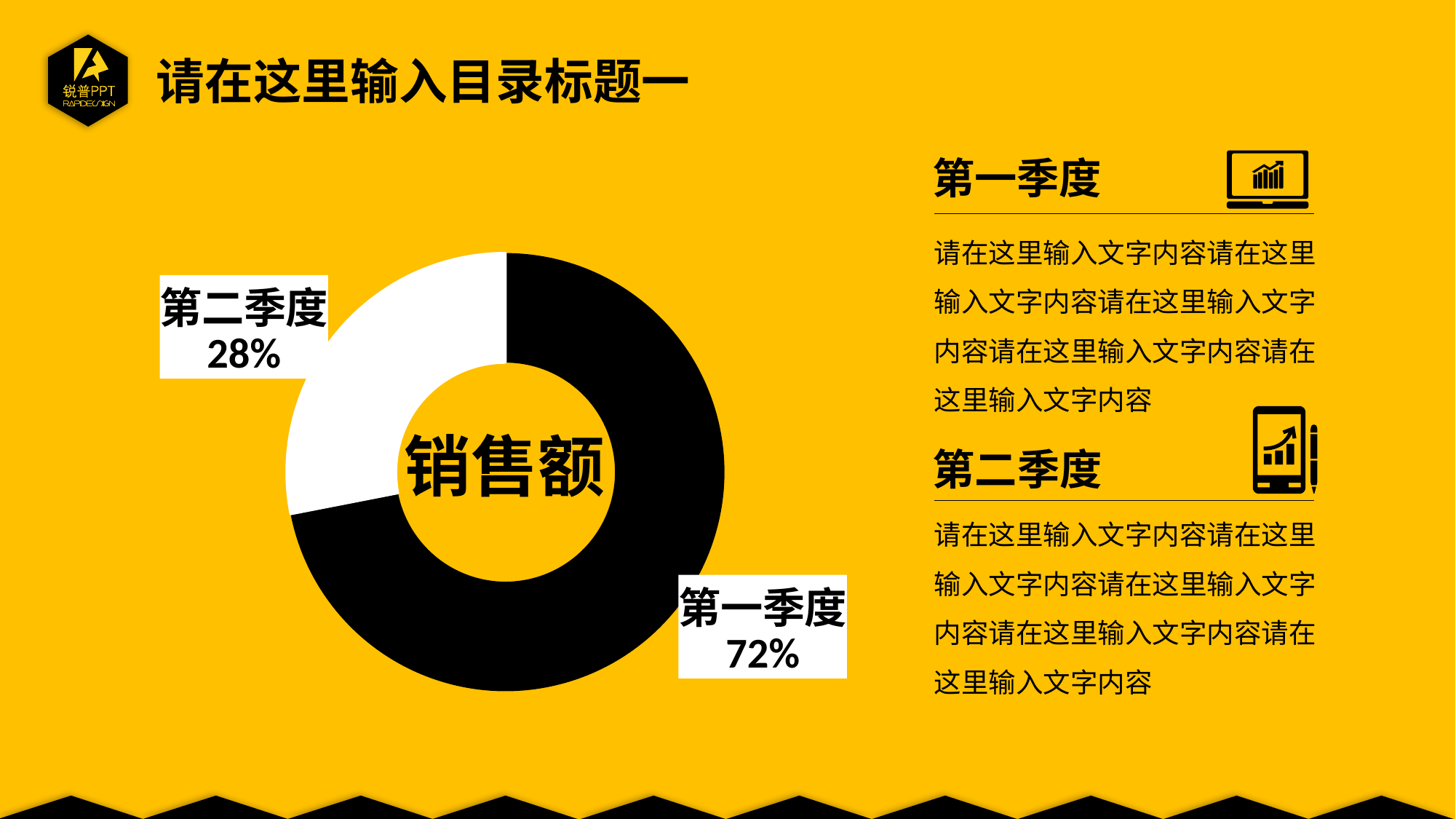

请在这里输入目录标题一

### Chart:

| Category | 销售额 |
|---|---|
| 第一季度 | 8.2 |
| 第二季度 | 3.2 |
第一季度

请在这里输入文字内容请在这里输入文字内容请在这里输入文字内容请在这里输入文字内容请在这里输入文字内容

第二季度
请在这里输入文字内容请在这里输入文字内容请在这里输入文字内容请在这里输入文字内容请在这里输入文字内容